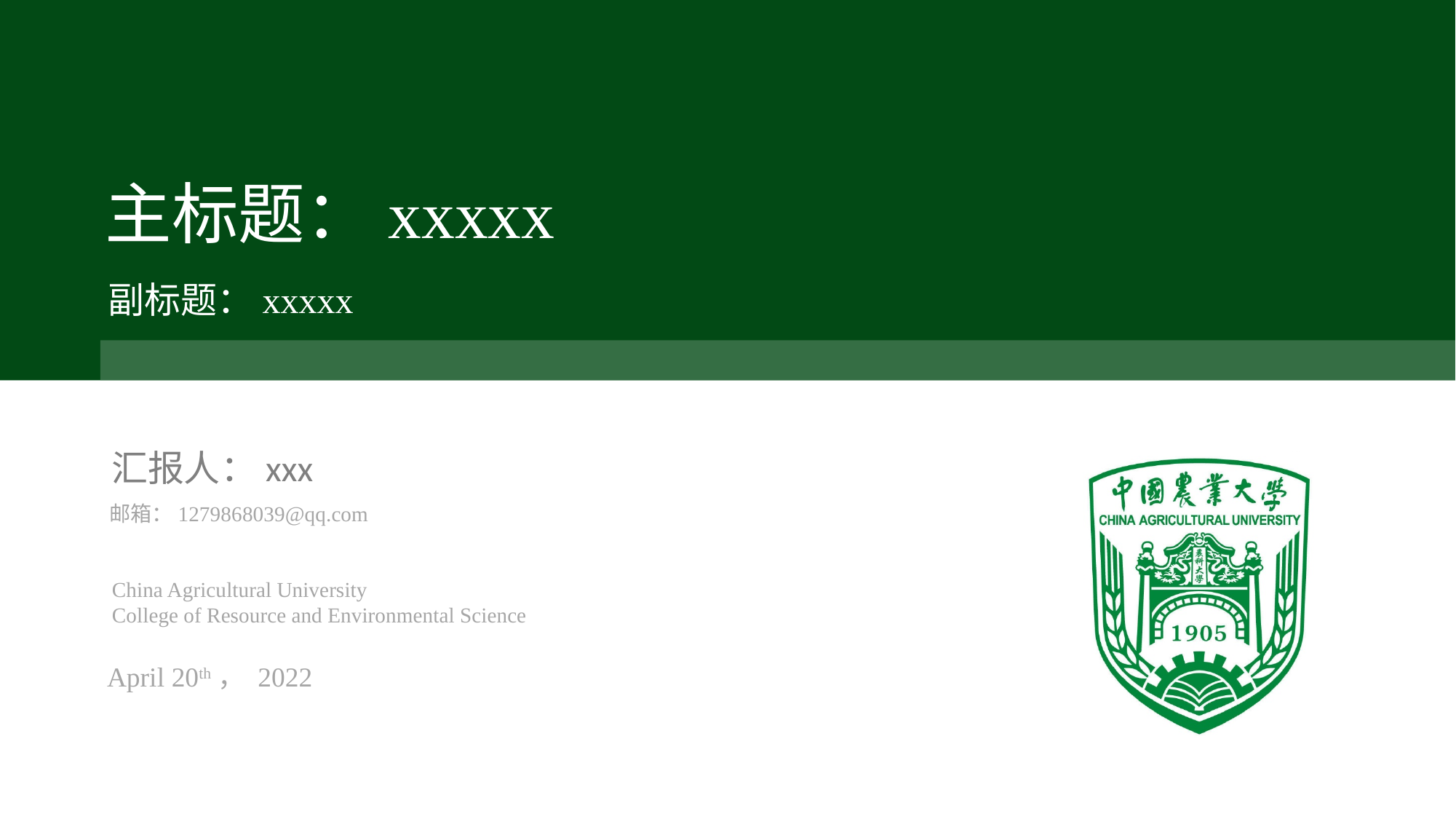

主标题：xxxxx
副标题：xxxxx
汇报人：xxx
邮箱：1279868039@qq.com
China Agricultural University
College of Resource and Environmental Science
April 20th， 2022